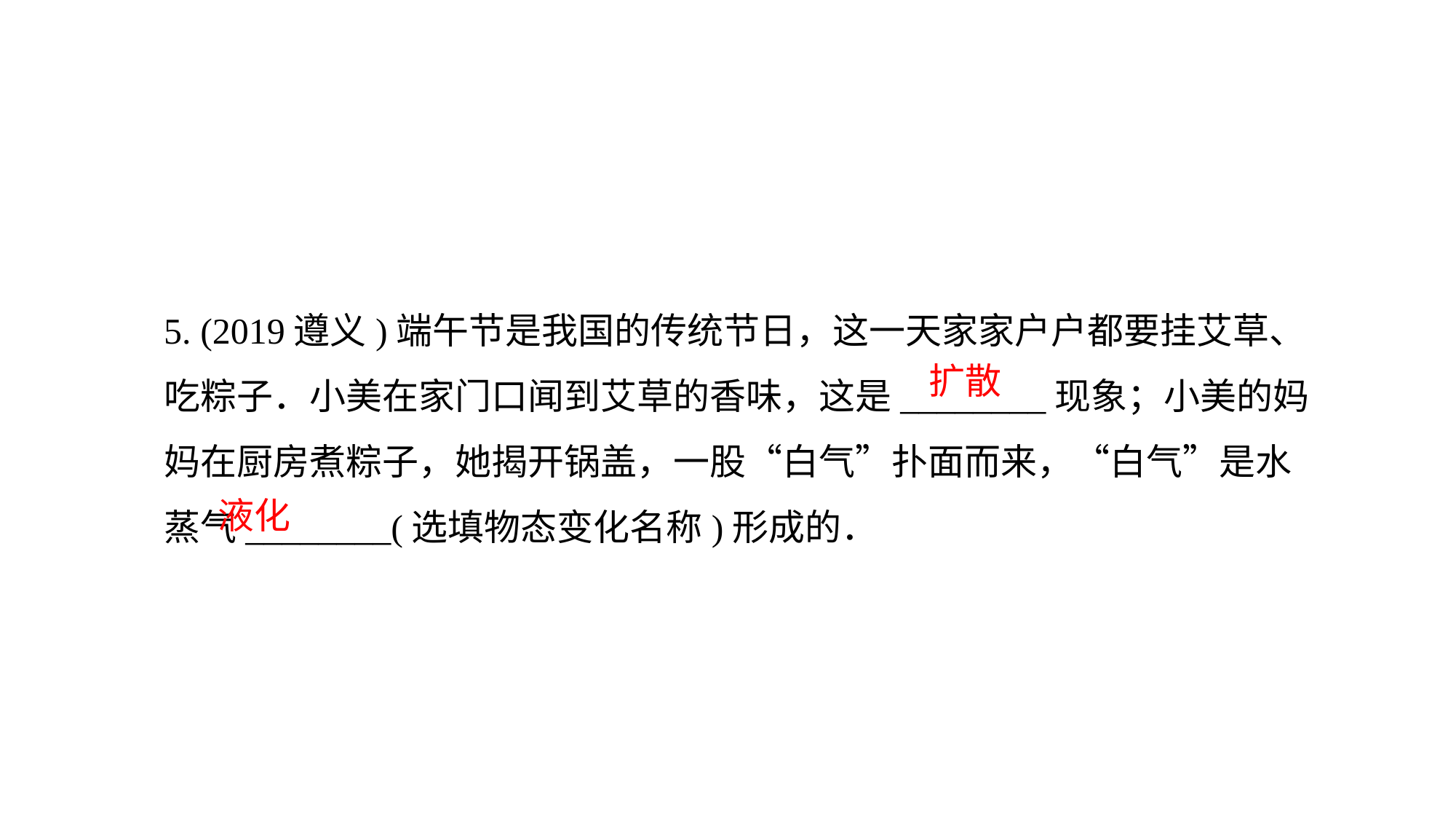

5. (2019遵义)端午节是我国的传统节日，这一天家家户户都要挂艾草、吃粽子．小美在家门口闻到艾草的香味，这是________现象；小美的妈妈在厨房煮粽子，她揭开锅盖，一股“白气”扑面而来，“白气”是水蒸气________(选填物态变化名称)形成的．
扩散
液化